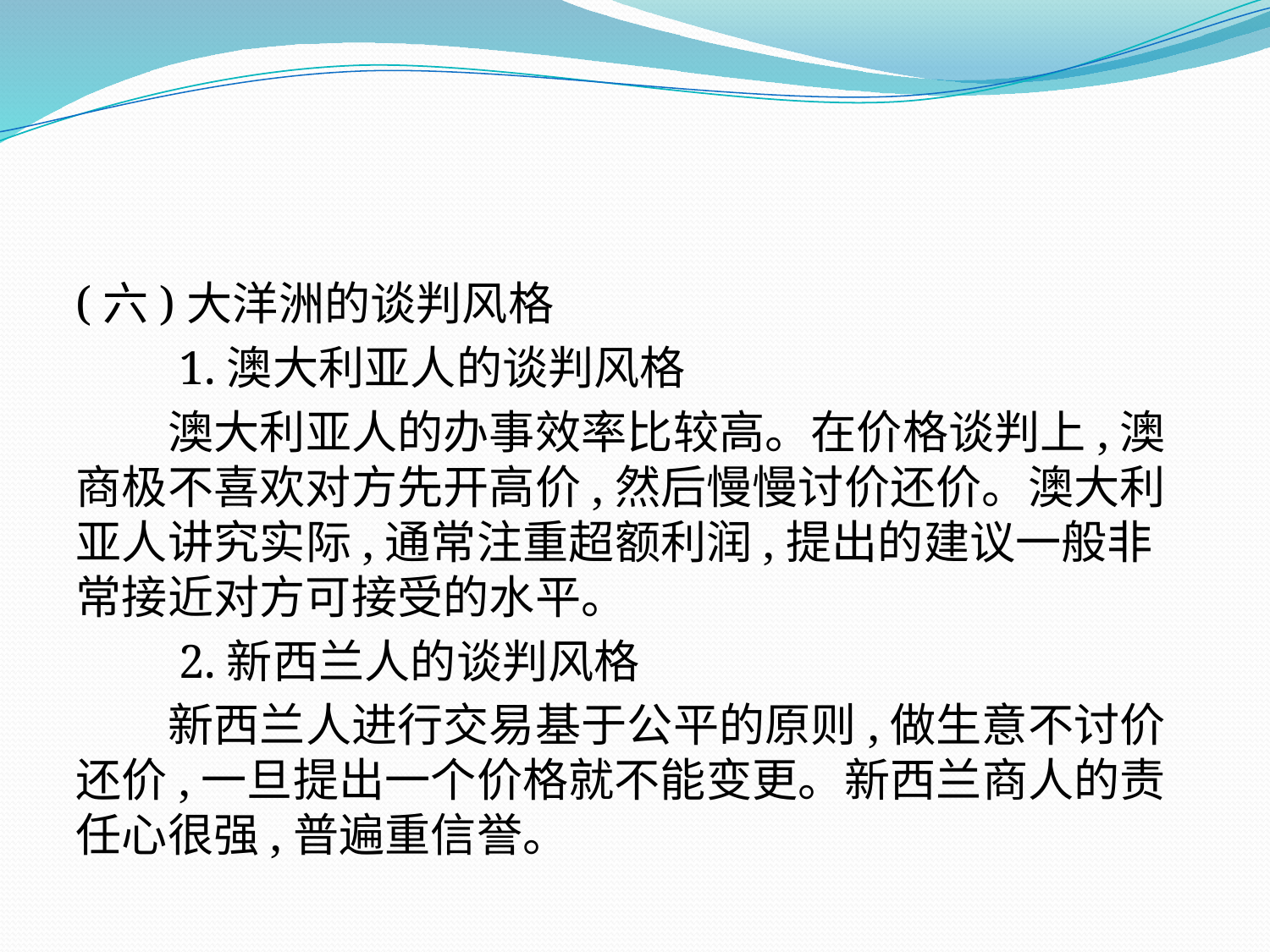

#
(六)大洋洲的谈判风格
　　1.澳大利亚人的谈判风格
　　澳大利亚人的办事效率比较高。在价格谈判上,澳商极不喜欢对方先开高价,然后慢慢讨价还价。澳大利亚人讲究实际,通常注重超额利润,提出的建议一般非常接近对方可接受的水平。
　　2.新西兰人的谈判风格
　　新西兰人进行交易基于公平的原则,做生意不讨价还价,一旦提出一个价格就不能变更。新西兰商人的责任心很强,普遍重信誉。